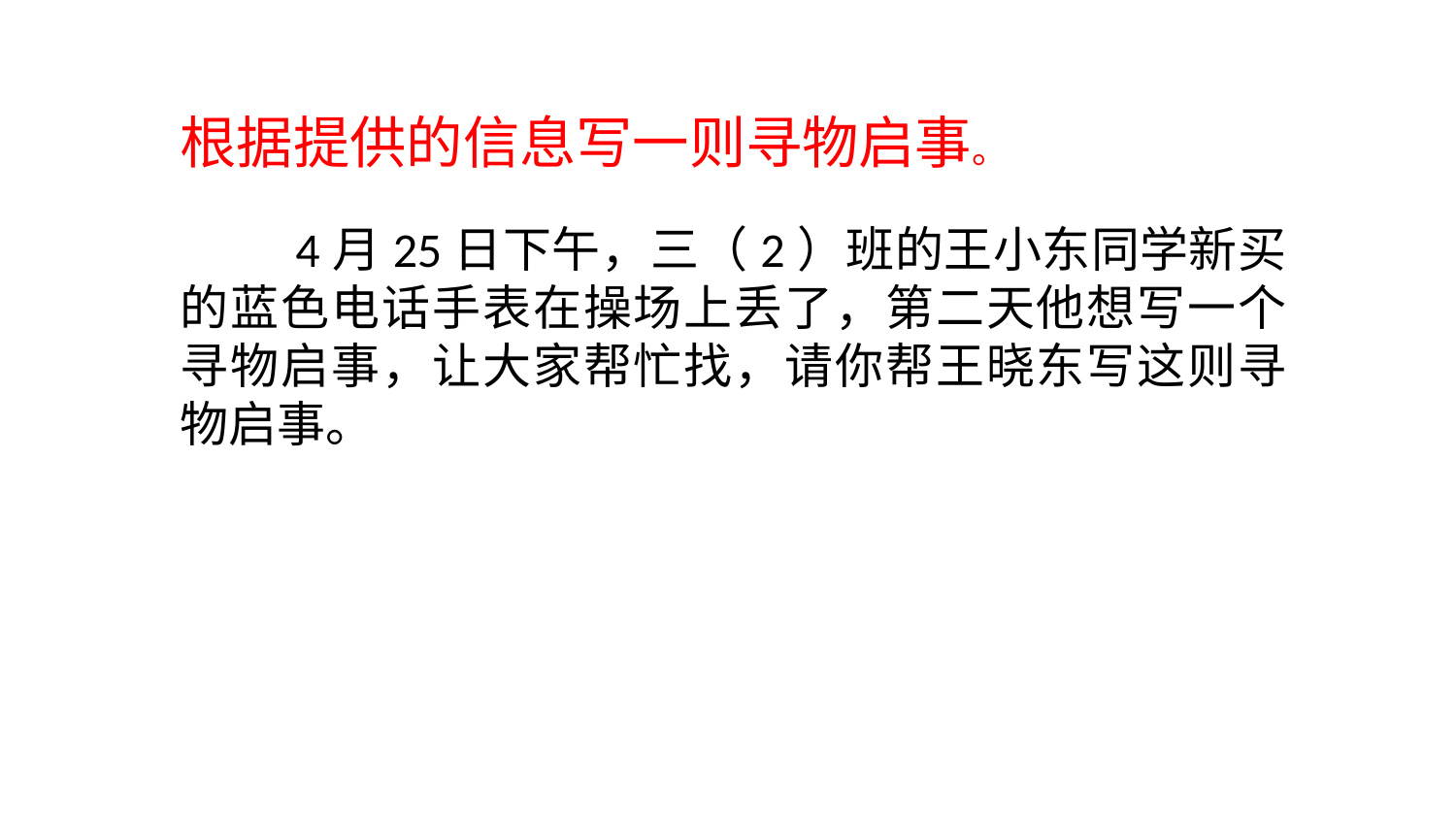

根据提供的信息写一则寻物启事。

          4月25日下午，三（2）班的王小东同学新买的蓝色电话手表在操场上丢了，第二天他想写一个寻物启事，让大家帮忙找，请你帮王晓东写这则寻物启事。